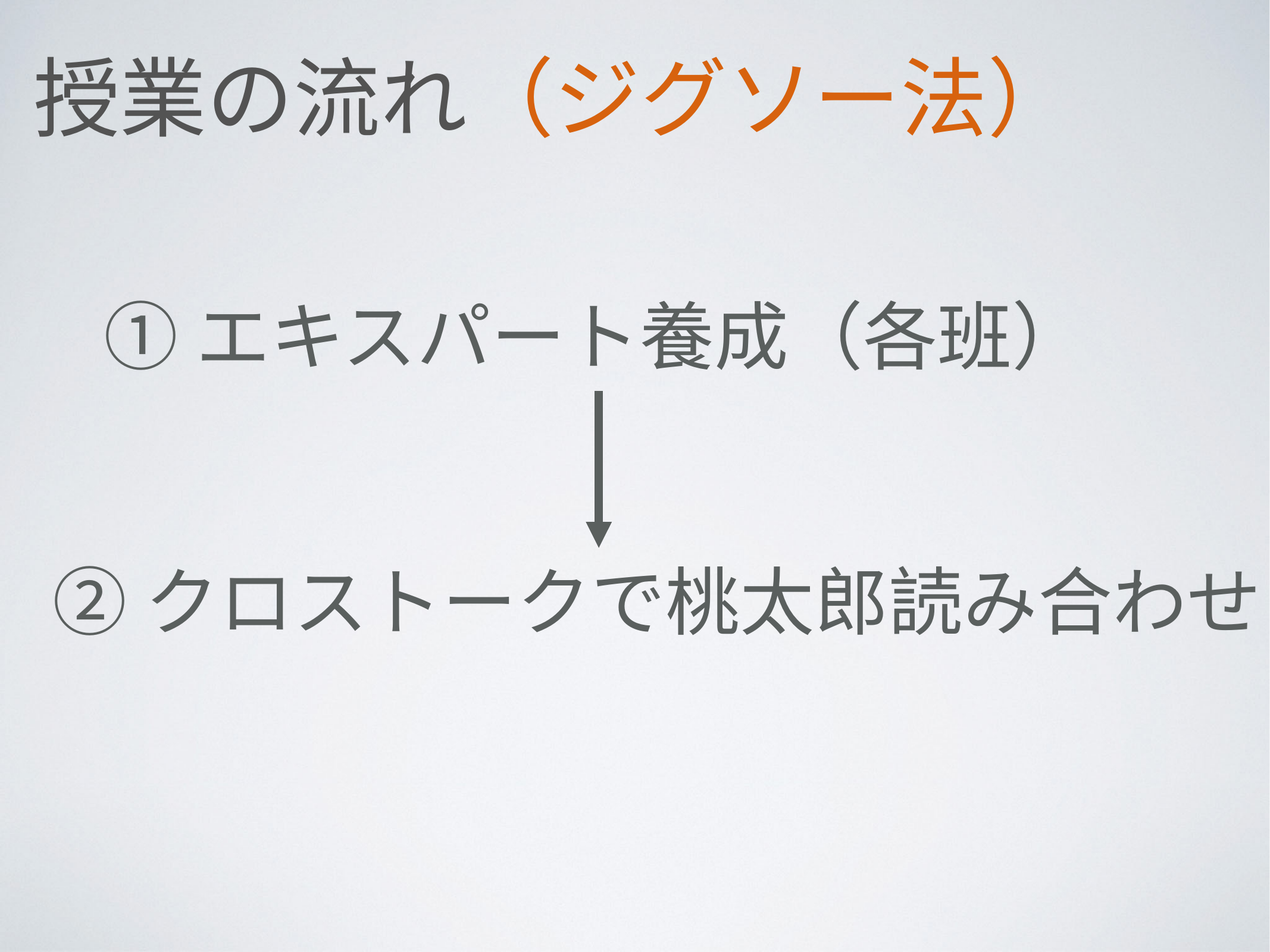

授業の流れ（ジグソー法）
①エキスパート養成（各班）

②クロストークで桃太郎読み合わせ